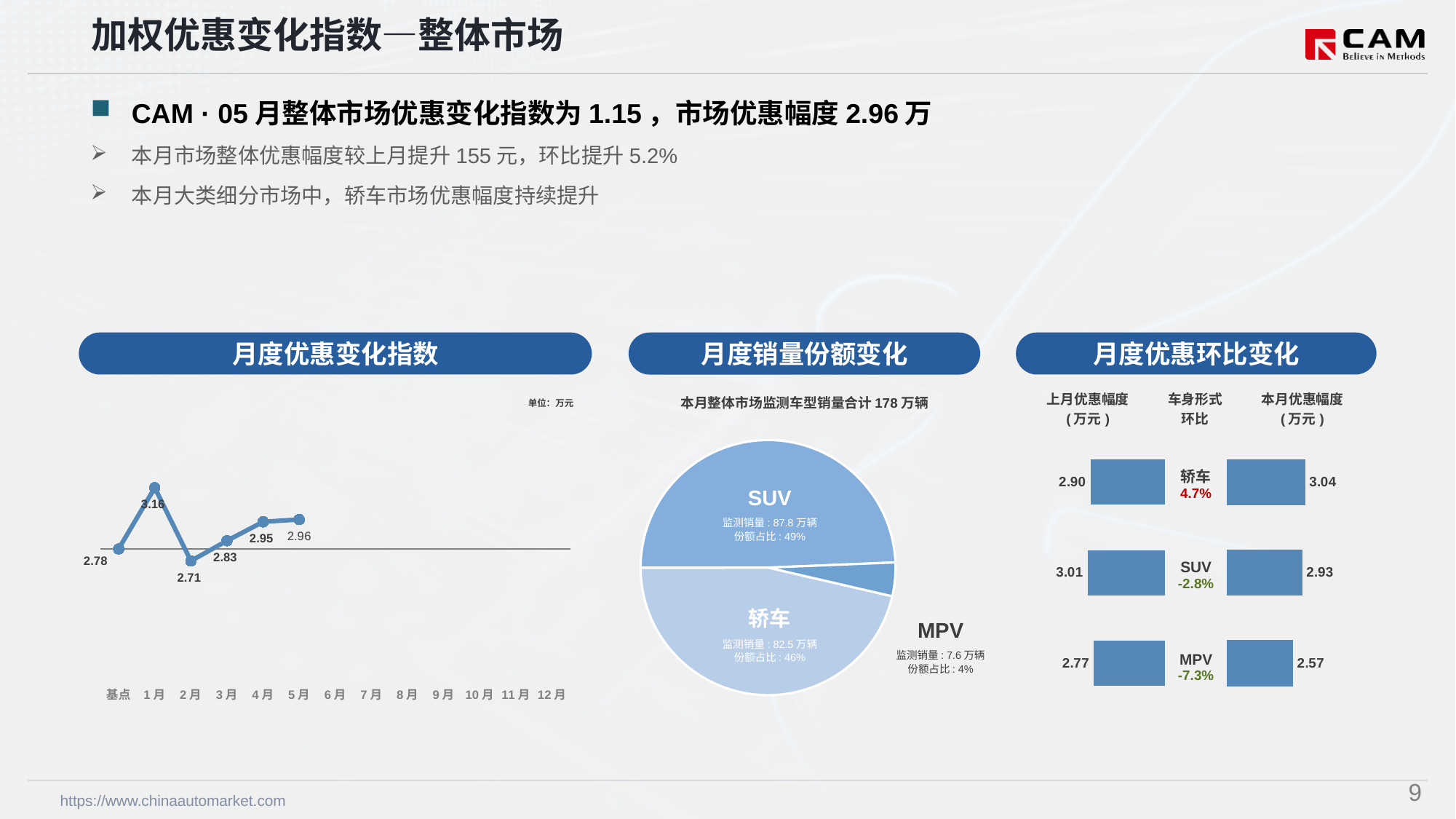

加权优惠变化指数—整体市场
CAM · 05月整体市场优惠变化指数为1.15，市场优惠幅度2.96万
本月市场整体优惠幅度较上月提升155元，环比提升5.2%
本月大类细分市场中，轿车市场优惠幅度持续提升
月度优惠变化指数

月度优惠环比变化

月度销量份额变化

本月整体市场监测车型销量合计178万辆

### Chart

| Category | 车身市场 |
|---|---|
| 轿车 | 824960.0 |
| SUV | 878118.0 |
| MPV | 75729.0 |
SUV
监测销量: 87.8万辆
份额占比: 49%
轿车
监测销量: 82.5万辆
份额占比: 46%
MPV
监测销量: 7.6万辆
份额占比: 4%

### Chart

| Category | Y2024 |
|---|---|
| 基点 | 0.0 |
| 1月 | 2.39 |
| 2月 | -0.47 |
| 3月 | 0.32 |
| 4月 | 1.06 |
| 5月 | 1.15 |
| 6月 | None |
| 7月 | None |
| 8月 | None |
| 9月 | None |
| 10月 | None |
| 11月 | None |
| 12月 | None |
| 上月优惠幅度 (万元) | 车身形式 环比 | 本月优惠幅度 (万元) |
| --- | --- | --- |
单位：万元
| 轿车 4.7% |
| --- |
| SUV -2.8% |
| MPV -7.3% |

### Chart

| Category | 成交均价 |
|---|---|
| 轿车 | 2.9 |
| SUV | 3.01 |
| MPV | 2.77 |

### Chart

| Category | 成交均价 |
|---|---|
| 轿车 | 3.04 |
| SUV | 2.93 |
| MPV | 2.57 |
9